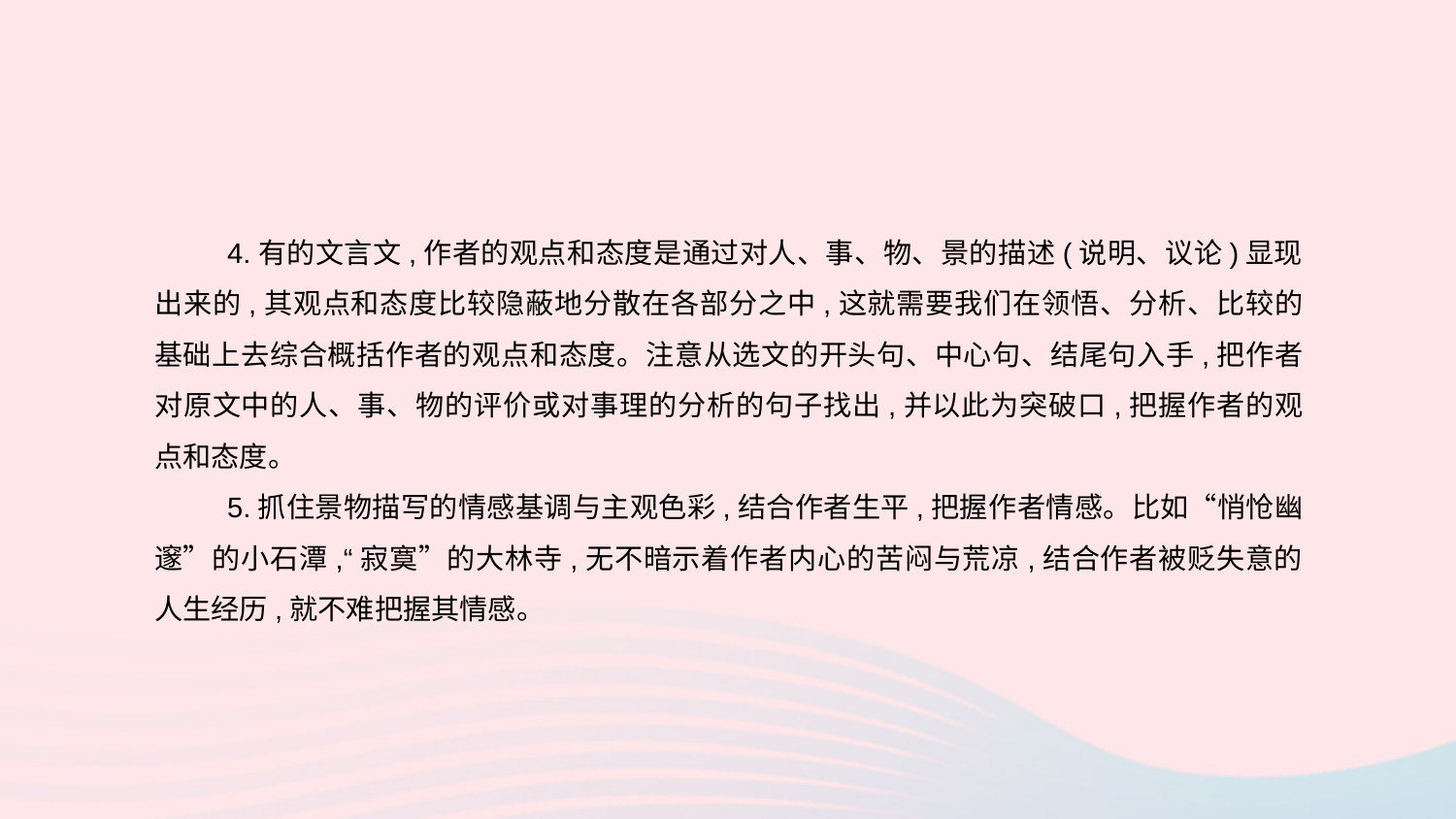

4.有的文言文,作者的观点和态度是通过对人、事、物、景的描述(说明、议论)显现出来的,其观点和态度比较隐蔽地分散在各部分之中,这就需要我们在领悟、分析、比较的基础上去综合概括作者的观点和态度。注意从选文的开头句、中心句、结尾句入手,把作者对原文中的人、事、物的评价或对事理的分析的句子找出,并以此为突破口,把握作者的观点和态度。
5.抓住景物描写的情感基调与主观色彩,结合作者生平,把握作者情感。比如“悄怆幽邃”的小石潭,“寂寞”的大林寺,无不暗示着作者内心的苦闷与荒凉,结合作者被贬失意的人生经历,就不难把握其情感。